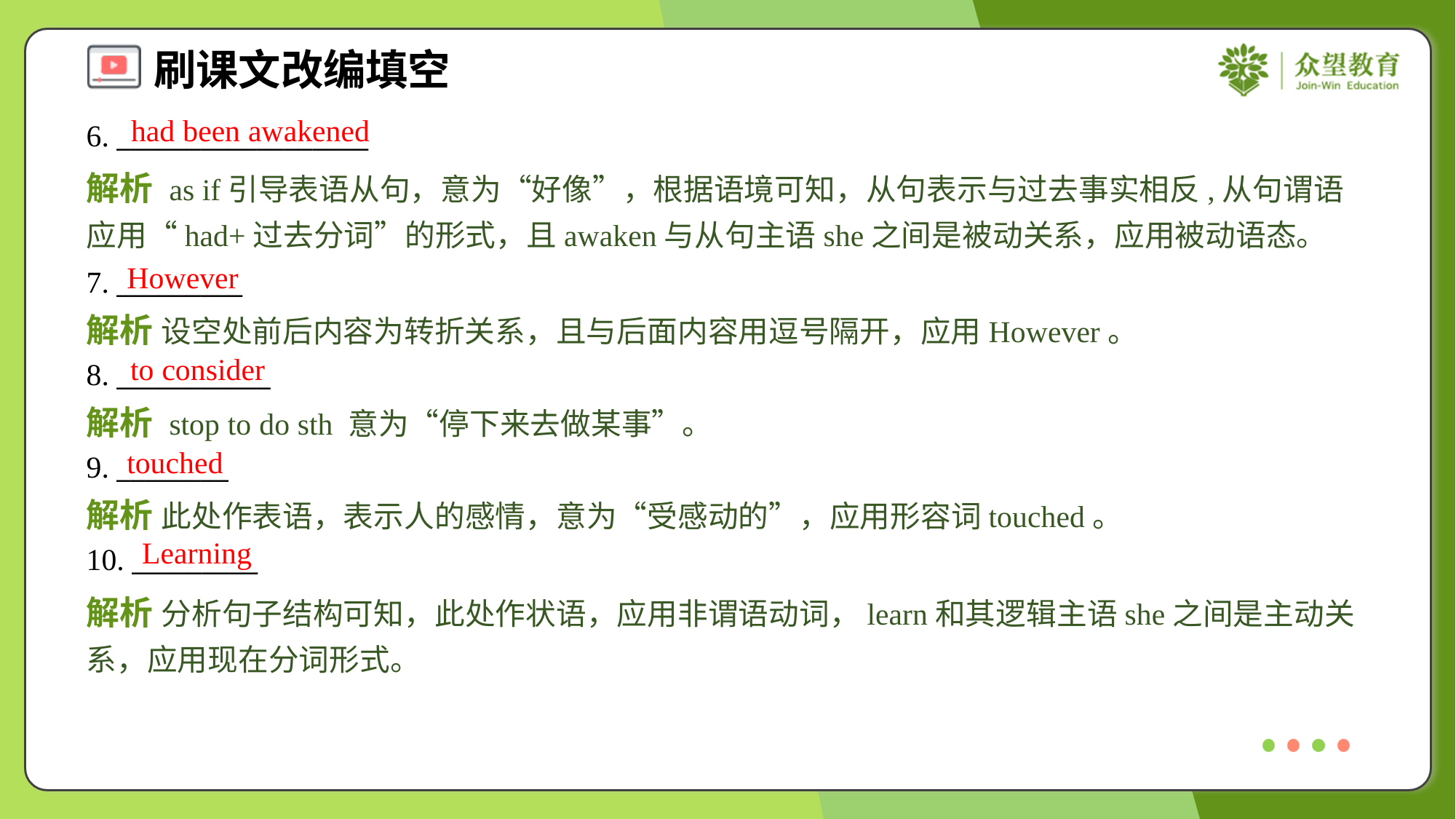

had been awakened
6. __________________
解析 as if引导表语从句，意为“好像”，根据语境可知，从句表示与过去事实相反,从句谓语应用“had+过去分词”的形式，且awaken与从句主语she之间是被动关系，应用被动语态。
However
7. _________
解析 设空处前后内容为转折关系，且与后面内容用逗号隔开，应用However。
to consider
8. ___________
解析 stop to do sth 意为“停下来去做某事”。
touched
9. ________
解析 此处作表语，表示人的感情，意为“受感动的”，应用形容词touched。
Learning
10. _________
解析 分析句子结构可知，此处作状语，应用非谓语动词，learn和其逻辑主语she之间是主动关系，应用现在分词形式。